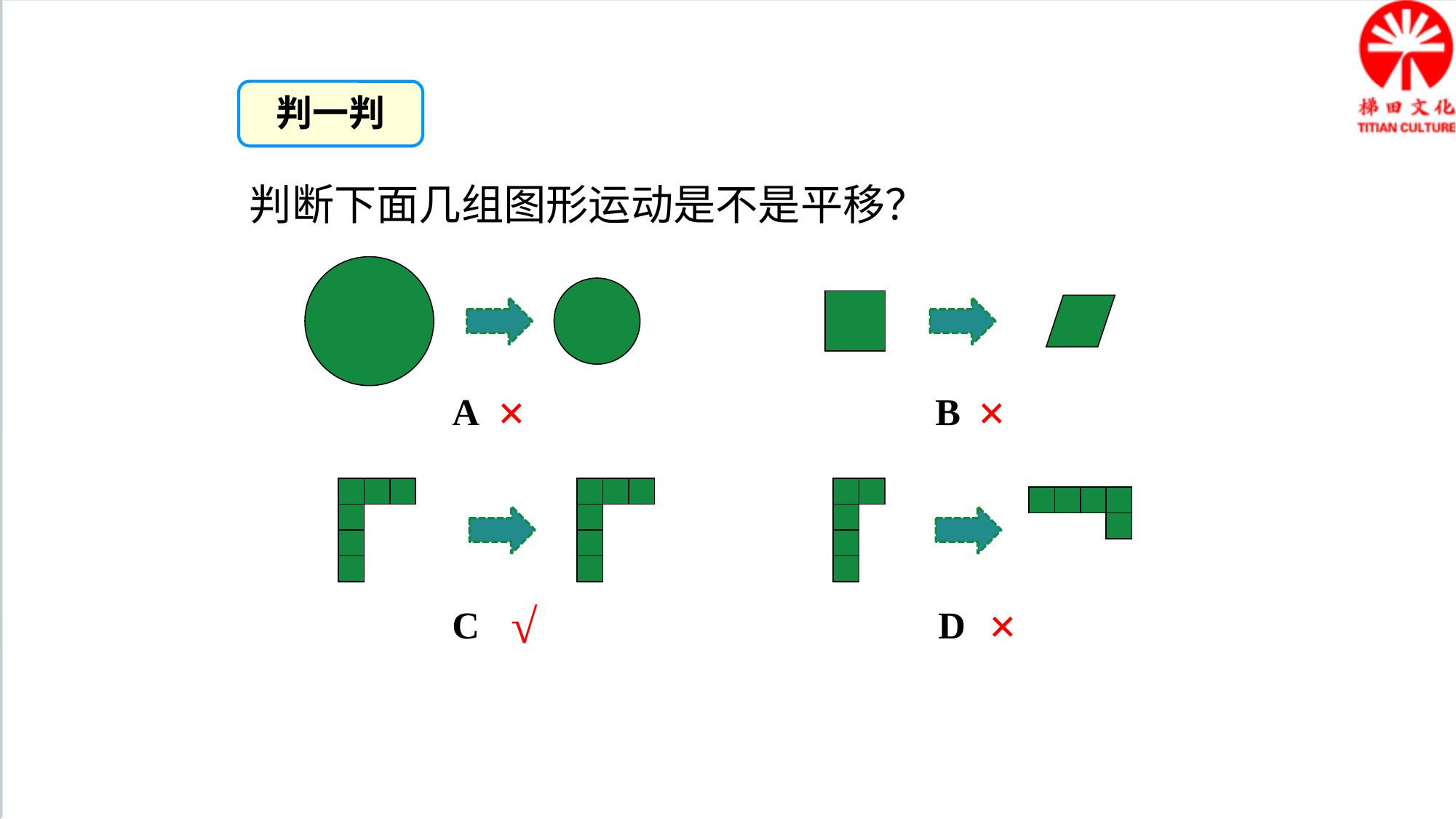

判一判
判断下面几组图形运动是不是平移？

×
×
A
B

√
×
C
D